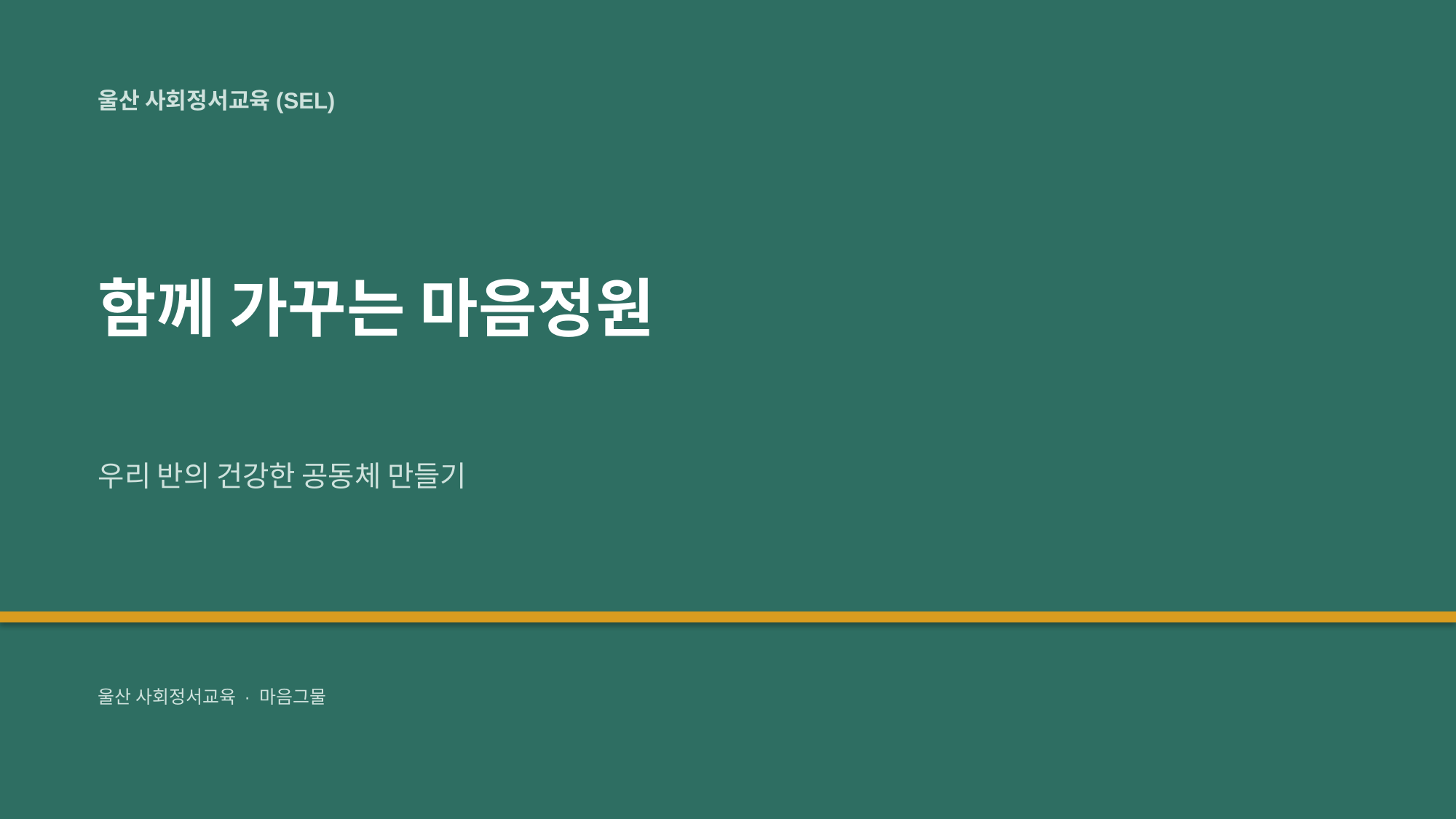

울산 사회정서교육(SEL)
함께 가꾸는 마음정원
우리 반의 건강한 공동체 만들기

울산 사회정서교육 · 마음그물